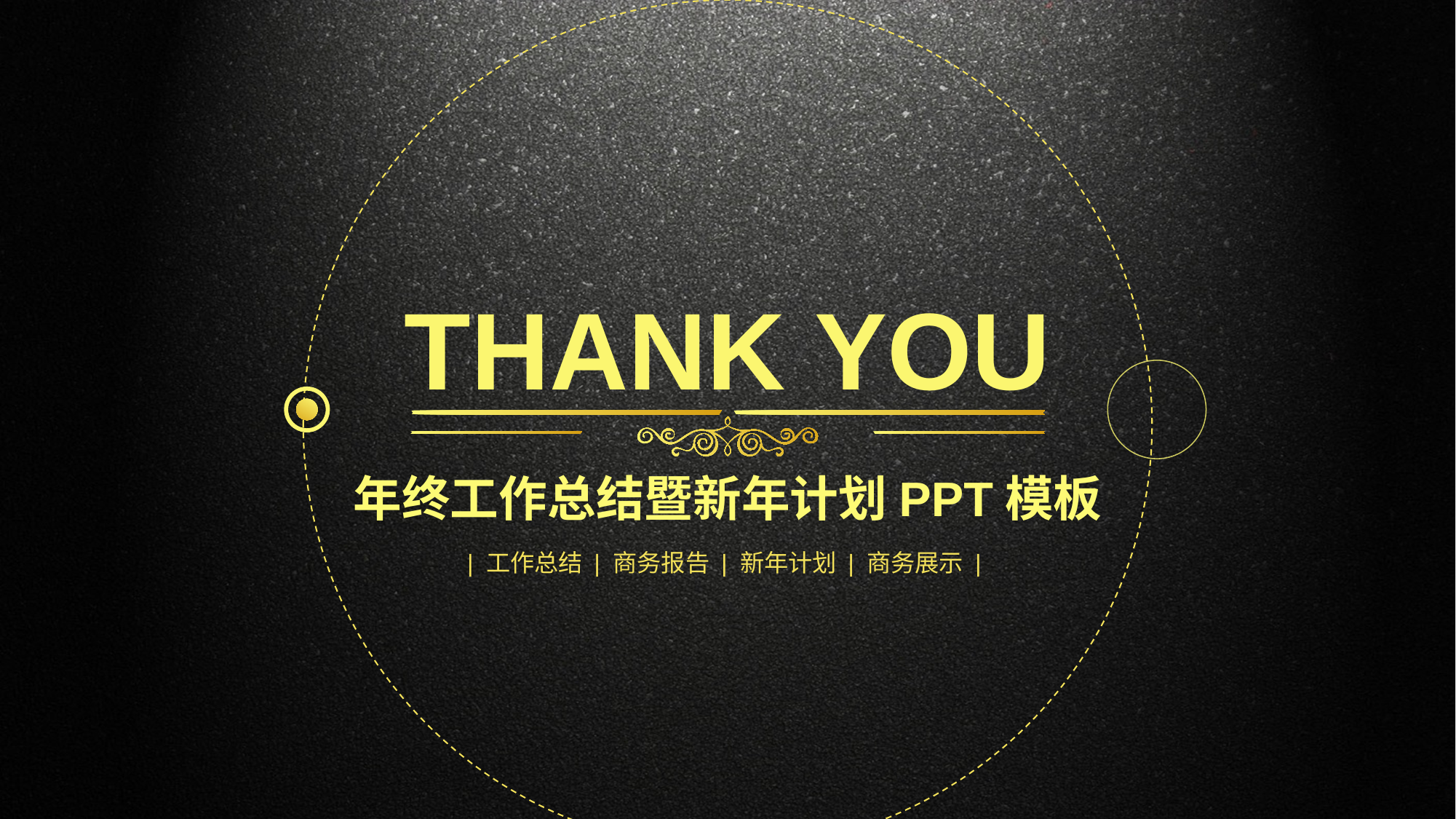

THANK YOU

年终工作总结暨新年计划PPT模板
| 工作总结 | 商务报告 | 新年计划 | 商务展示 |